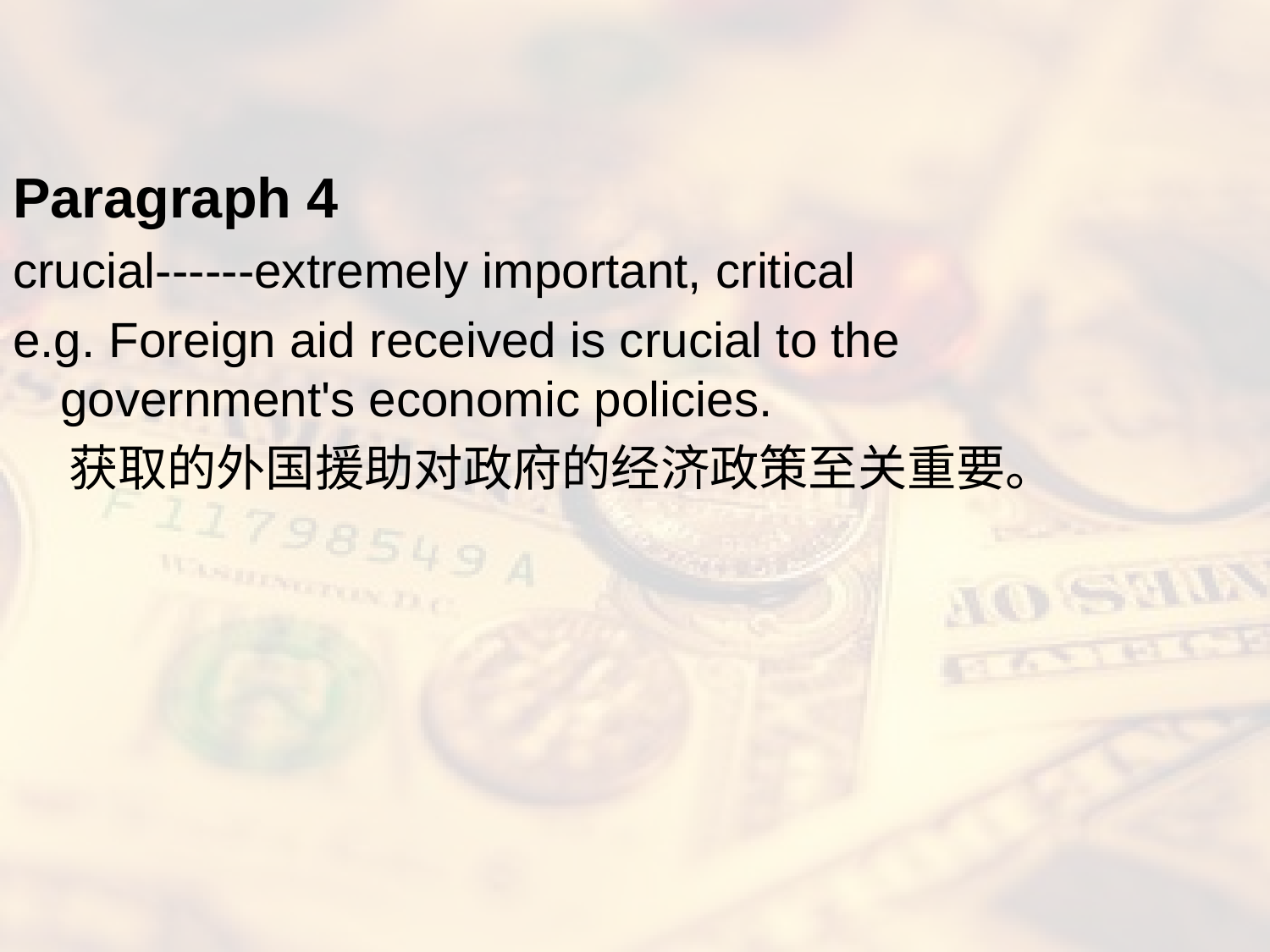

Paragraph 4
crucial------extremely important, critical
e.g. Foreign aid received is crucial to the government's economic policies.
    获取的外国援助对政府的经济政策至关重要。
#